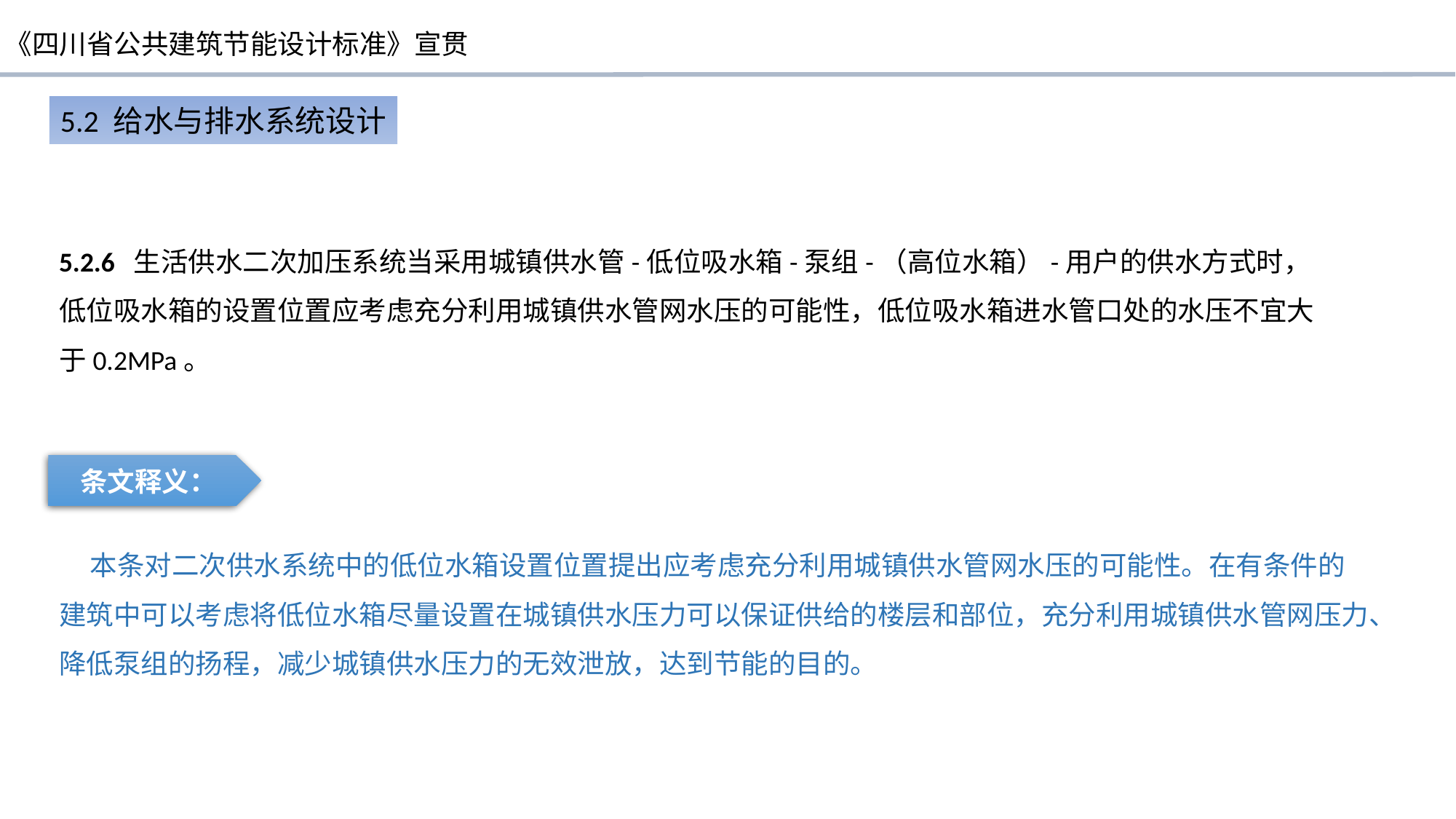

5.2 给水与排水系统设计
5.2.6  生活供水二次加压系统当采用城镇供水管-低位吸水箱-泵组-（高位水箱）-用户的供水方式时，低位吸水箱的设置位置应考虑充分利用城镇供水管网水压的可能性，低位吸水箱进水管口处的水压不宜大于0.2MPa。
条文释义：
    本条对二次供水系统中的低位水箱设置位置提出应考虑充分利用城镇供水管网水压的可能性。在有条件的建筑中可以考虑将低位水箱尽量设置在城镇供水压力可以保证供给的楼层和部位，充分利用城镇供水管网压力、降低泵组的扬程，减少城镇供水压力的无效泄放，达到节能的目的。